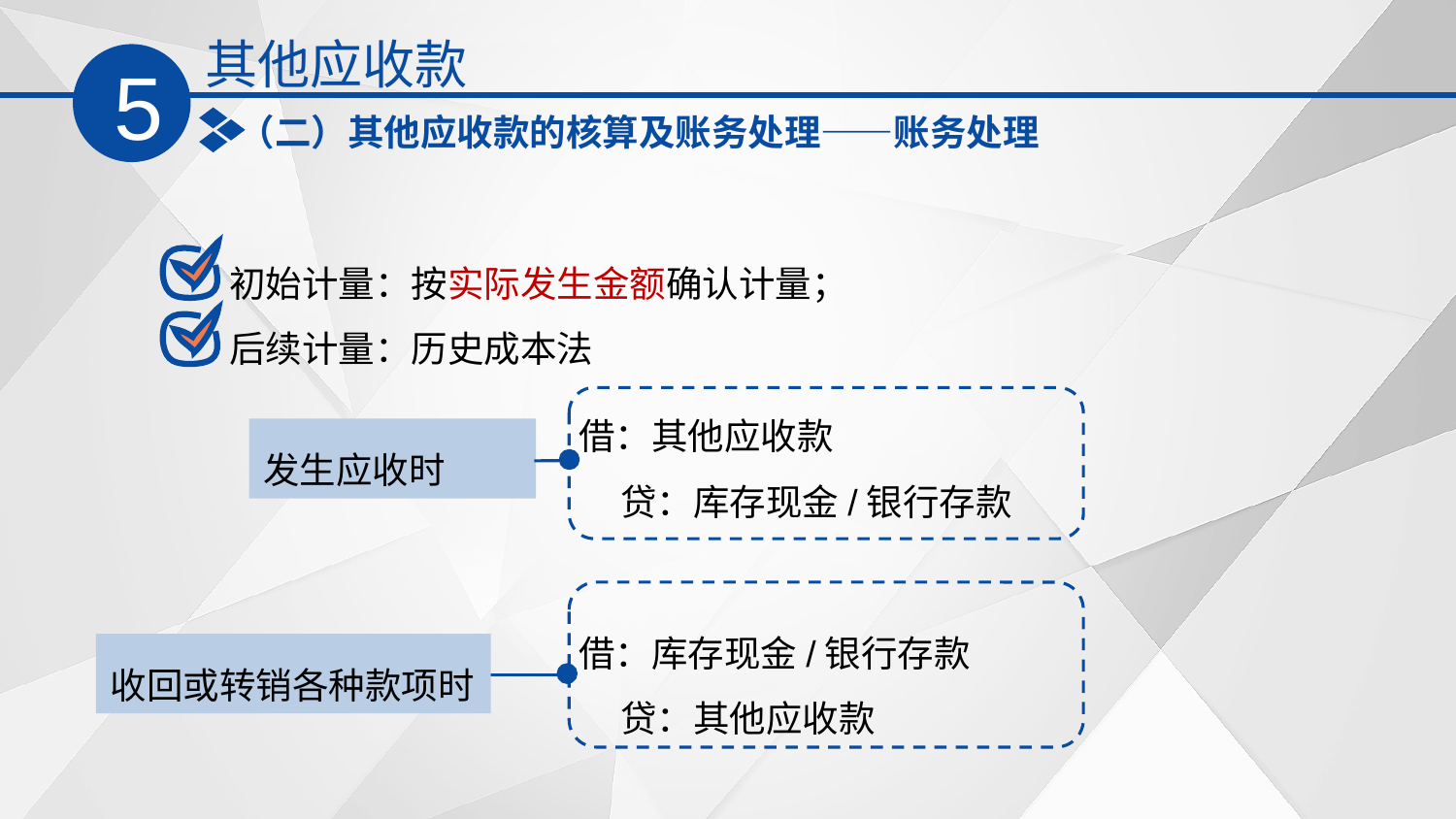

其他应收款
5

（二）其他应收款的核算及账务处理——账务处理

初始计量：按实际发生金额确认计量；
后续计量：历史成本法

借：其他应收款
    贷：库存现金/银行存款

发生应收时

借：库存现金/银行存款
    贷：其他应收款
收回或转销各种款项时